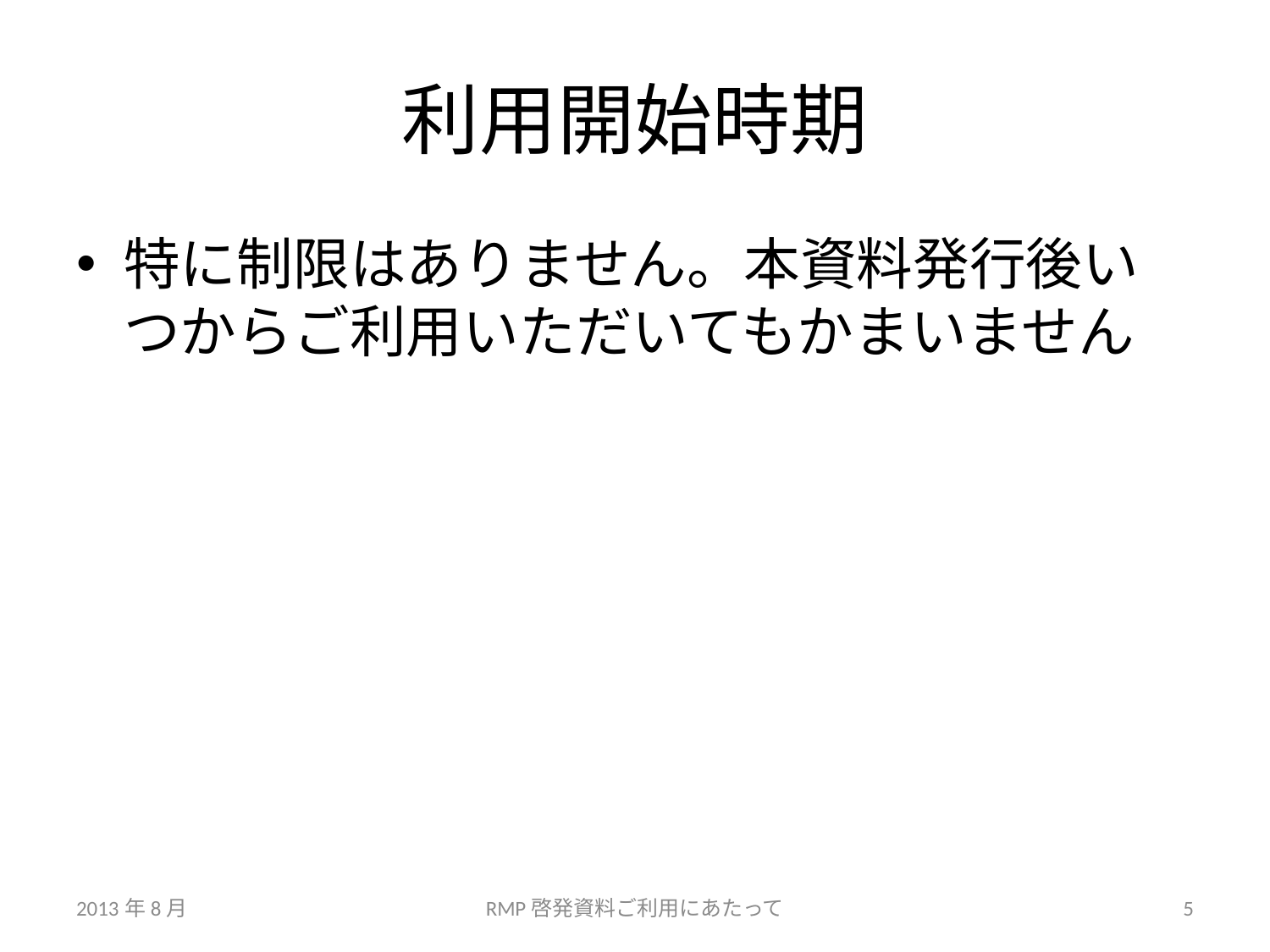

# 利用開始時期
特に制限はありません。本資料発行後いつからご利用いただいてもかまいません

2013年8月
RMP啓発資料ご利用にあたって
5